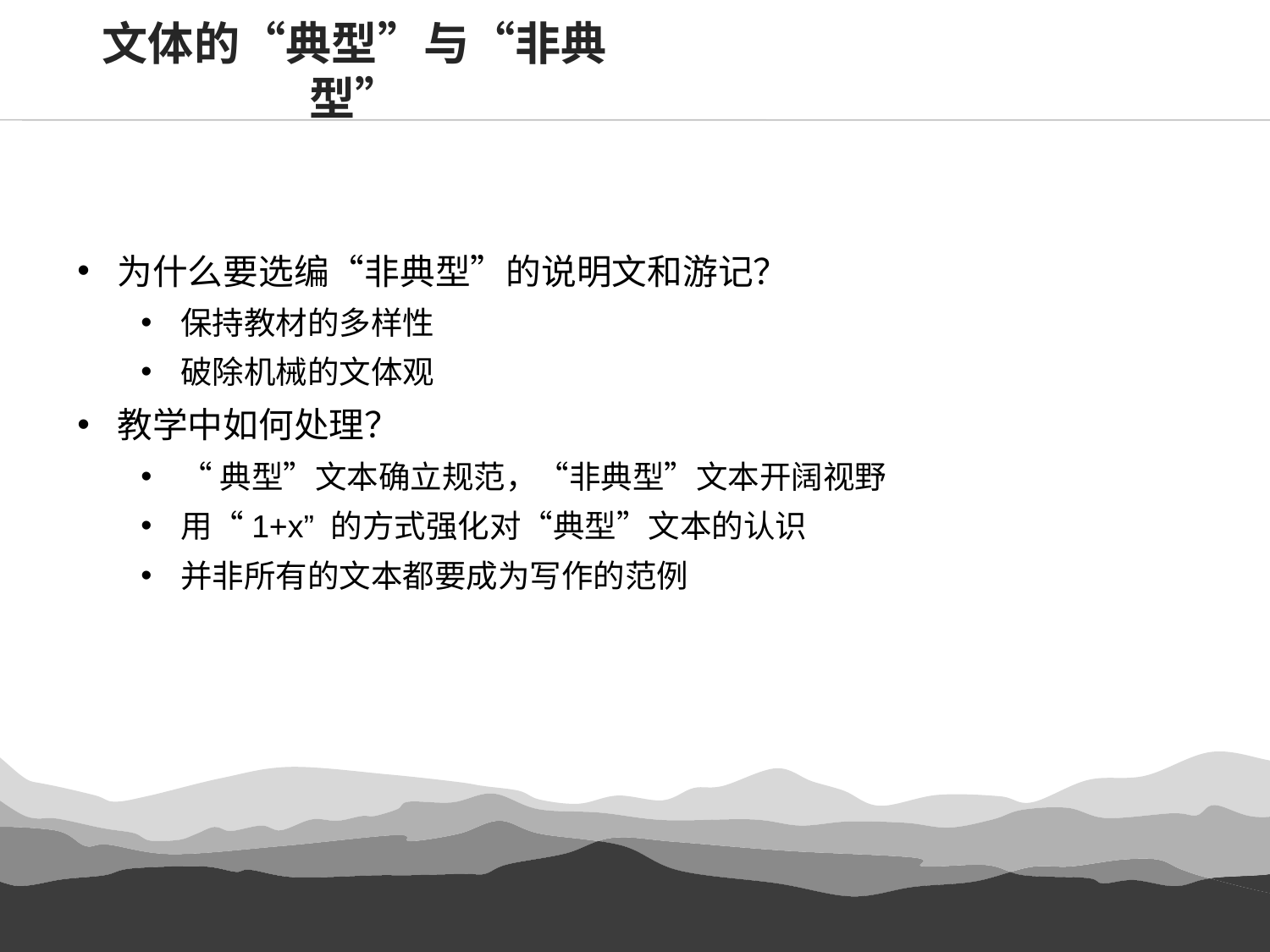

文体的“典型”与“非典型”

为什么要选编“非典型”的说明文和游记？
保持教材的多样性
破除机械的文体观
教学中如何处理？
“典型”文本确立规范，“非典型”文本开阔视野
用“1+x” 的方式强化对“典型”文本的认识
并非所有的文本都要成为写作的范例